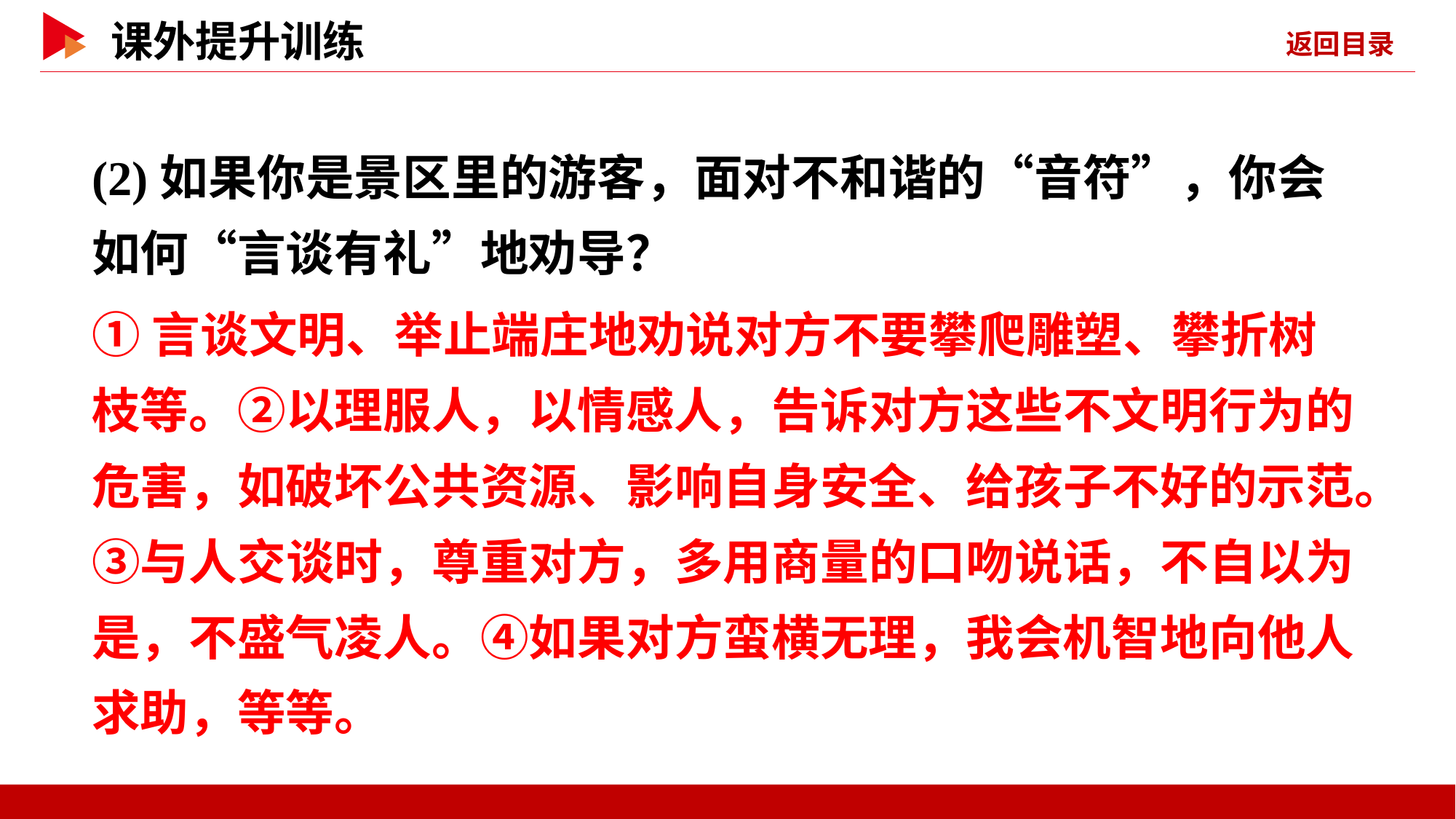

(2)如果你是景区里的游客，面对不和谐的“音符”，你会如何“言谈有礼”地劝导？
①言谈文明、举止端庄地劝说对方不要攀爬雕塑、攀折树枝等。②以理服人，以情感人，告诉对方这些不文明行为的危害，如破坏公共资源、影响自身安全、给孩子不好的示范。③与人交谈时，尊重对方，多用商量的口吻说话，不自以为是，不盛气凌人。④如果对方蛮横无理，我会机智地向他人求助，等等。